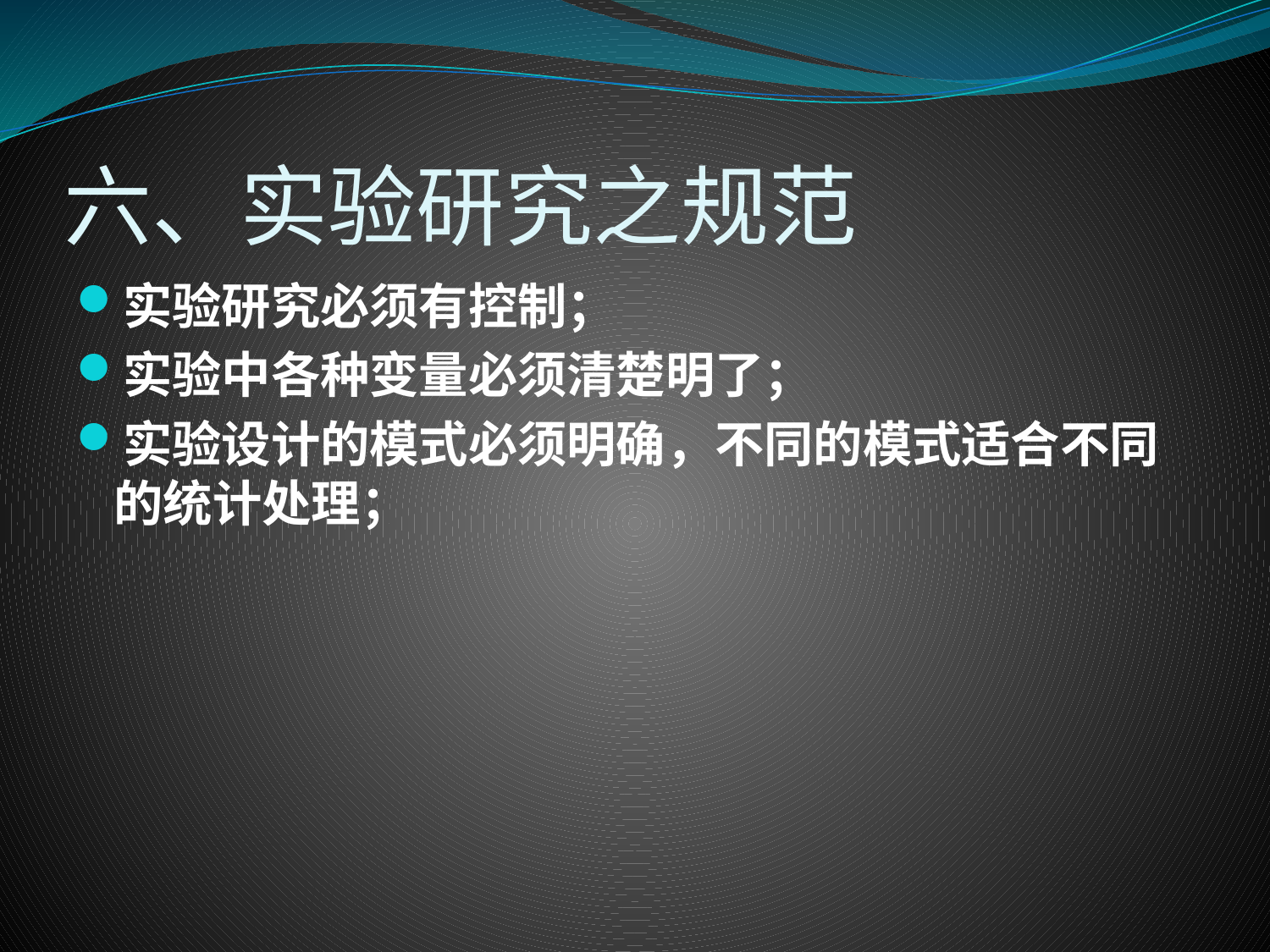

# 六、实验研究之规范
实验研究必须有控制；
实验中各种变量必须清楚明了；
实验设计的模式必须明确，不同的模式适合不同的统计处理；